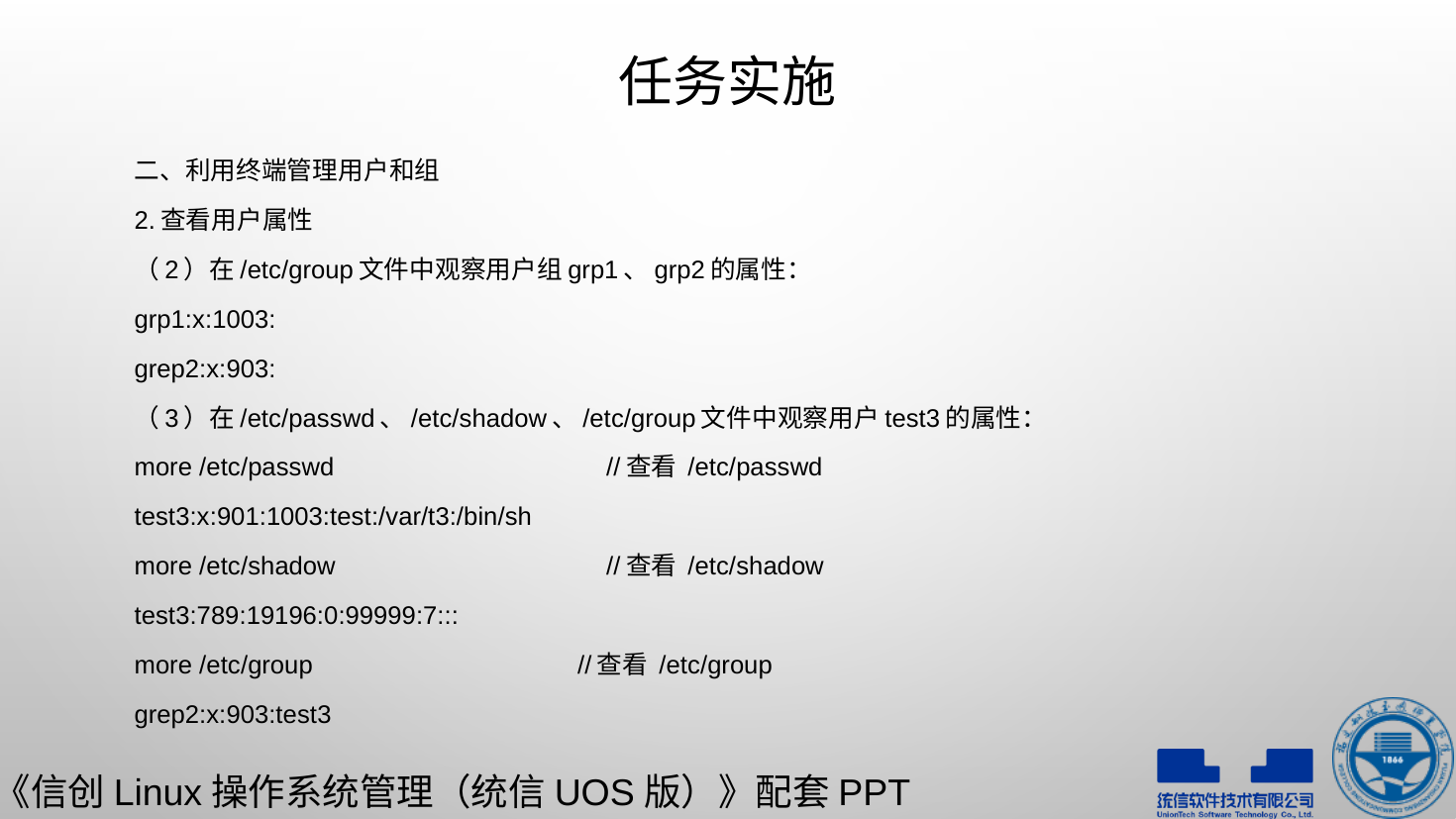

# 任务实施
二、利用终端管理用户和组
2.查看用户属性
（2）在/etc/group文件中观察用户组grp1、grp2的属性：
grp1:x:1003:
grep2:x:903:
（3）在/etc/passwd、/etc/shadow、/etc/group文件中观察用户test3的属性：
more /etc/passwd	                               //查看 /etc/passwd
test3:x:901:1003:test:/var/t3:/bin/sh
more /etc/shadow	                               //查看 /etc/shadow
test3:789:19196:0:99999:7:::
more /etc/group		                           //查看 /etc/group
grep2:x:903:test3